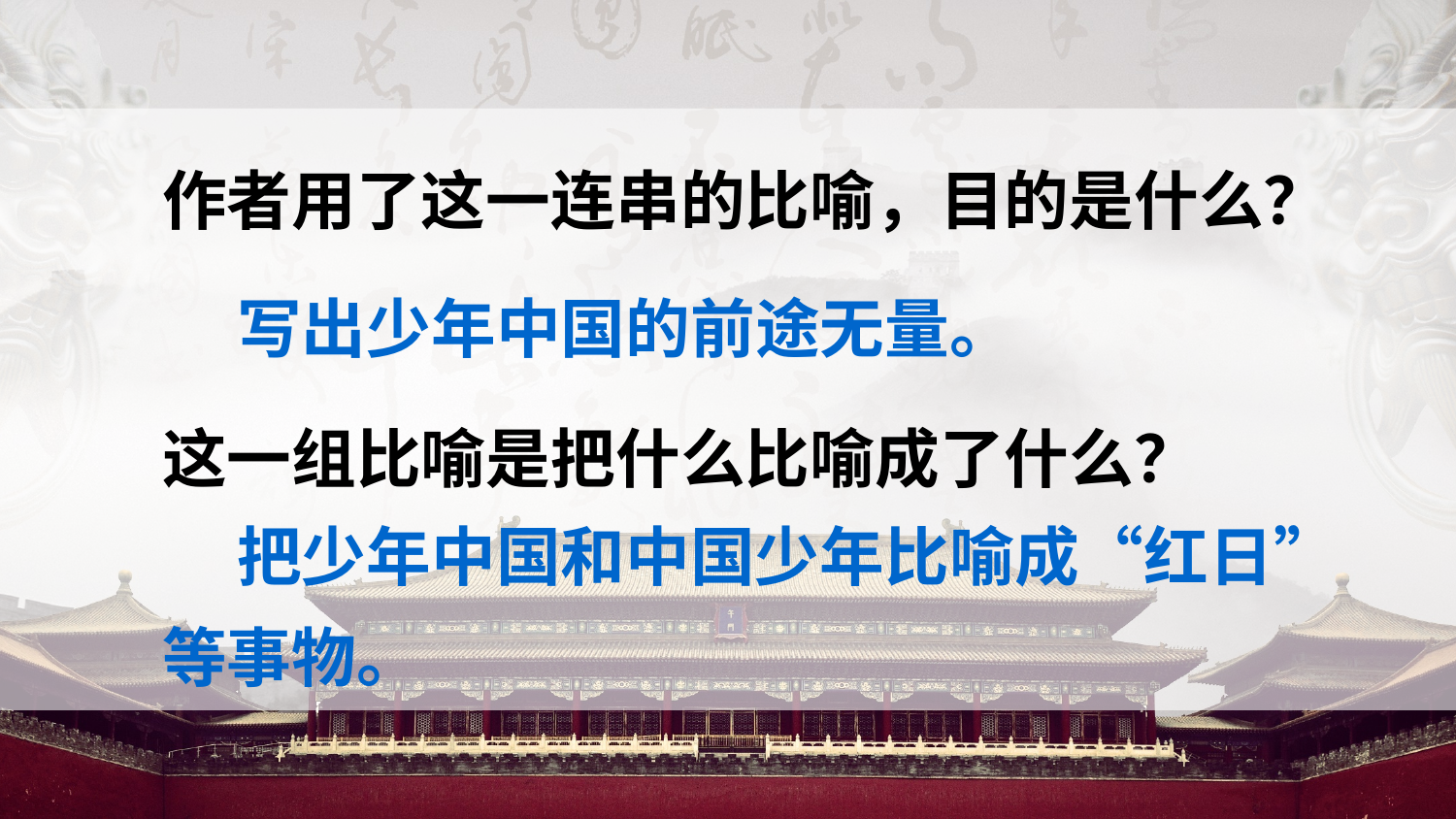

作者用了这一连串的比喻，目的是什么？
    写出少年中国的前途无量。
这一组比喻是把什么比喻成了什么？
    把少年中国和中国少年比喻成“红日”等事物。